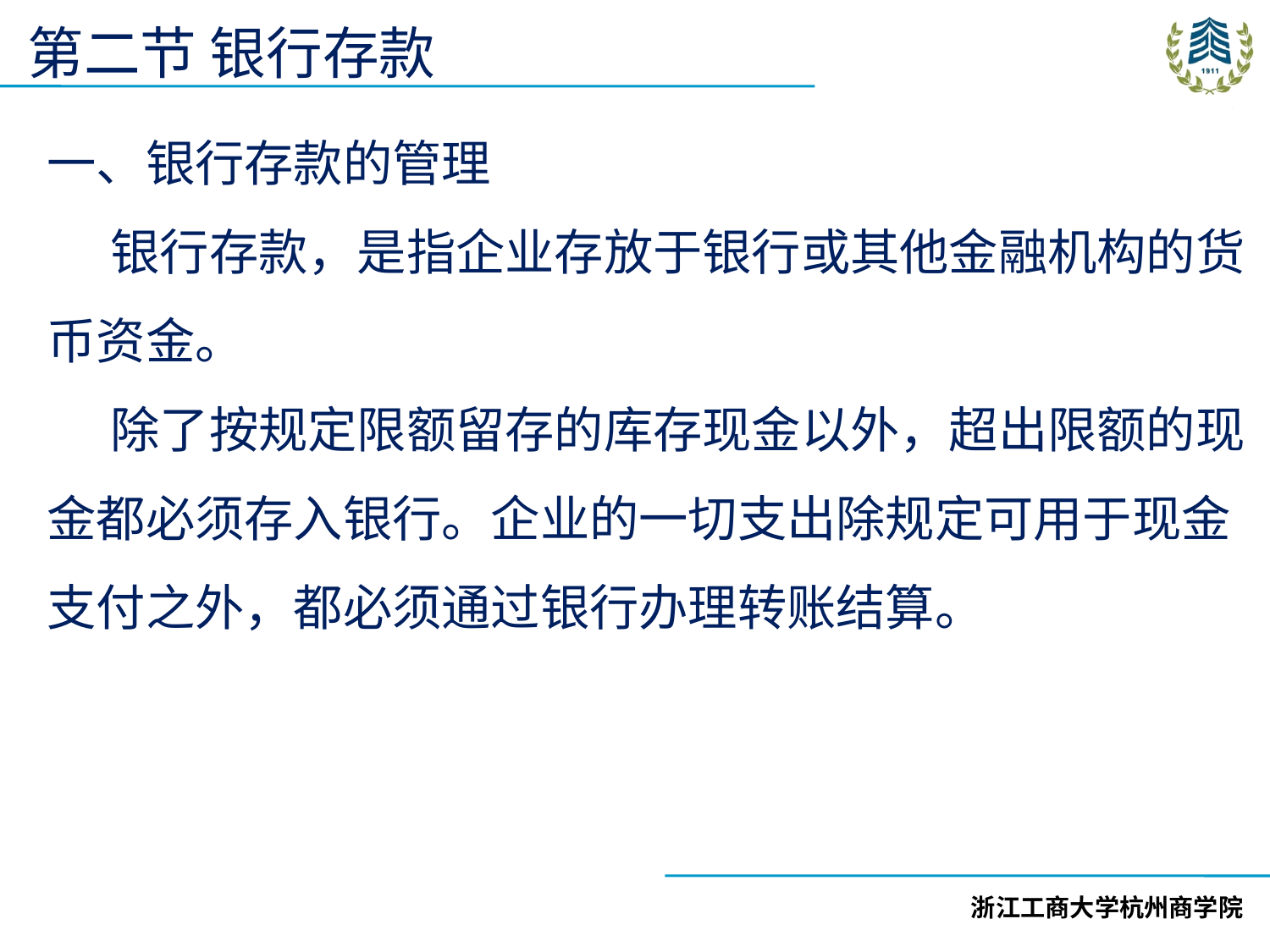

第二节 银行存款
一、银行存款的管理
银行存款，是指企业存放于银行或其他金融机构的货币资金。
除了按规定限额留存的库存现金以外，超出限额的现金都必须存入银行。企业的一切支出除规定可用于现金支付之外，都必须通过银行办理转账结算。